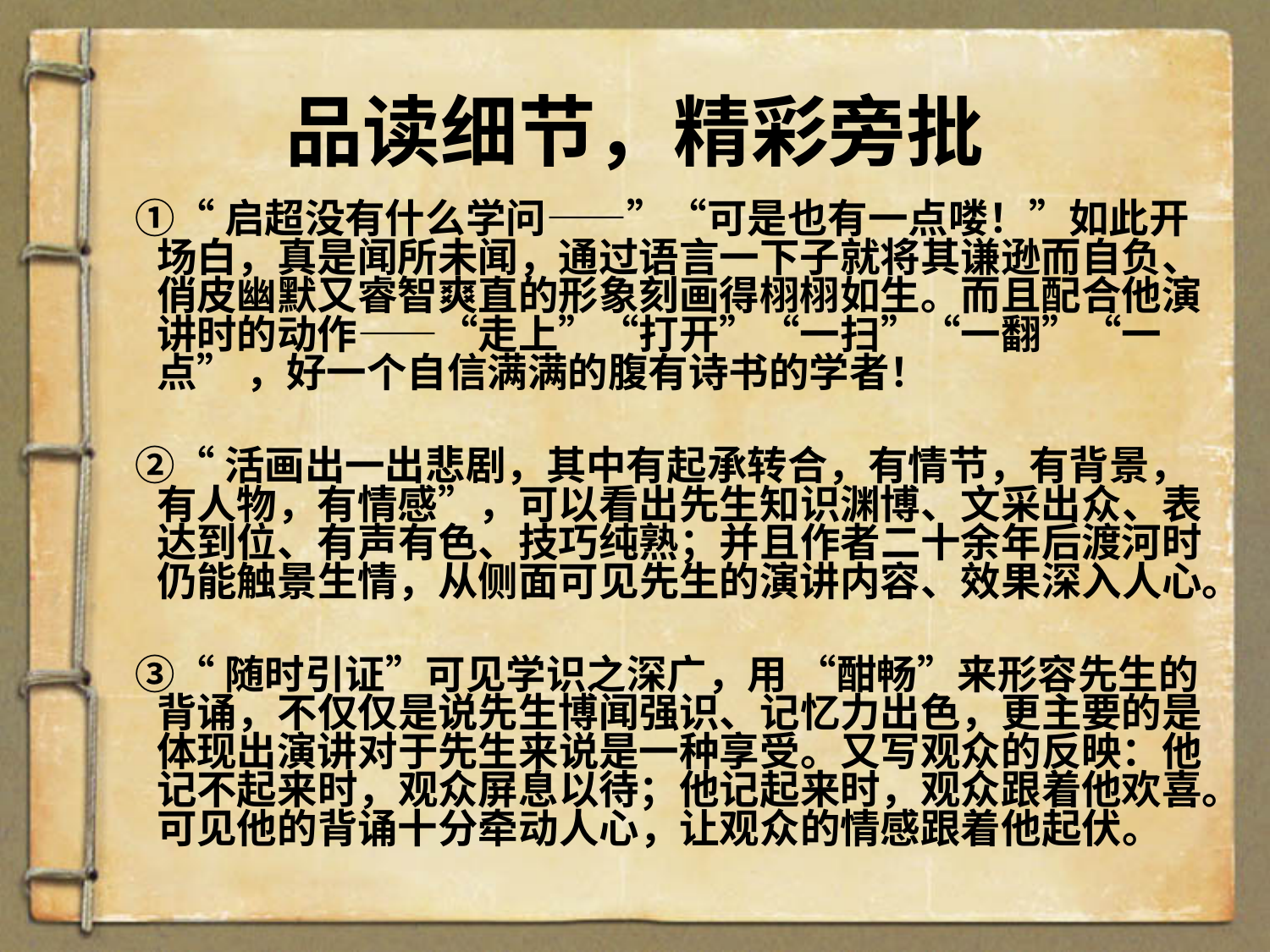

# 品读细节，精彩旁批
   ①“启超没有什么学问——”“可是也有一点喽！”如此开场白，真是闻所未闻，通过语言一下子就将其谦逊而自负、俏皮幽默又睿智爽直的形象刻画得栩栩如生。而且配合他演讲时的动作——“走上”“打开”“一扫”“一翻”“一点” ，好一个自信满满的腹有诗书的学者！

   ②“活画出一出悲剧，其中有起承转合，有情节，有背景，有人物，有情感”，可以看出先生知识渊博、文采出众、表达到位、有声有色、技巧纯熟；并且作者二十余年后渡河时仍能触景生情，从侧面可见先生的演讲内容、效果深入人心。

   ③“随时引证”可见学识之深广，用 “酣畅”来形容先生的背诵，不仅仅是说先生博闻强识、记忆力出色，更主要的是体现出演讲对于先生来说是一种享受。又写观众的反映：他记不起来时，观众屏息以待；他记起来时，观众跟着他欢喜。可见他的背诵十分牵动人心，让观众的情感跟着他起伏。